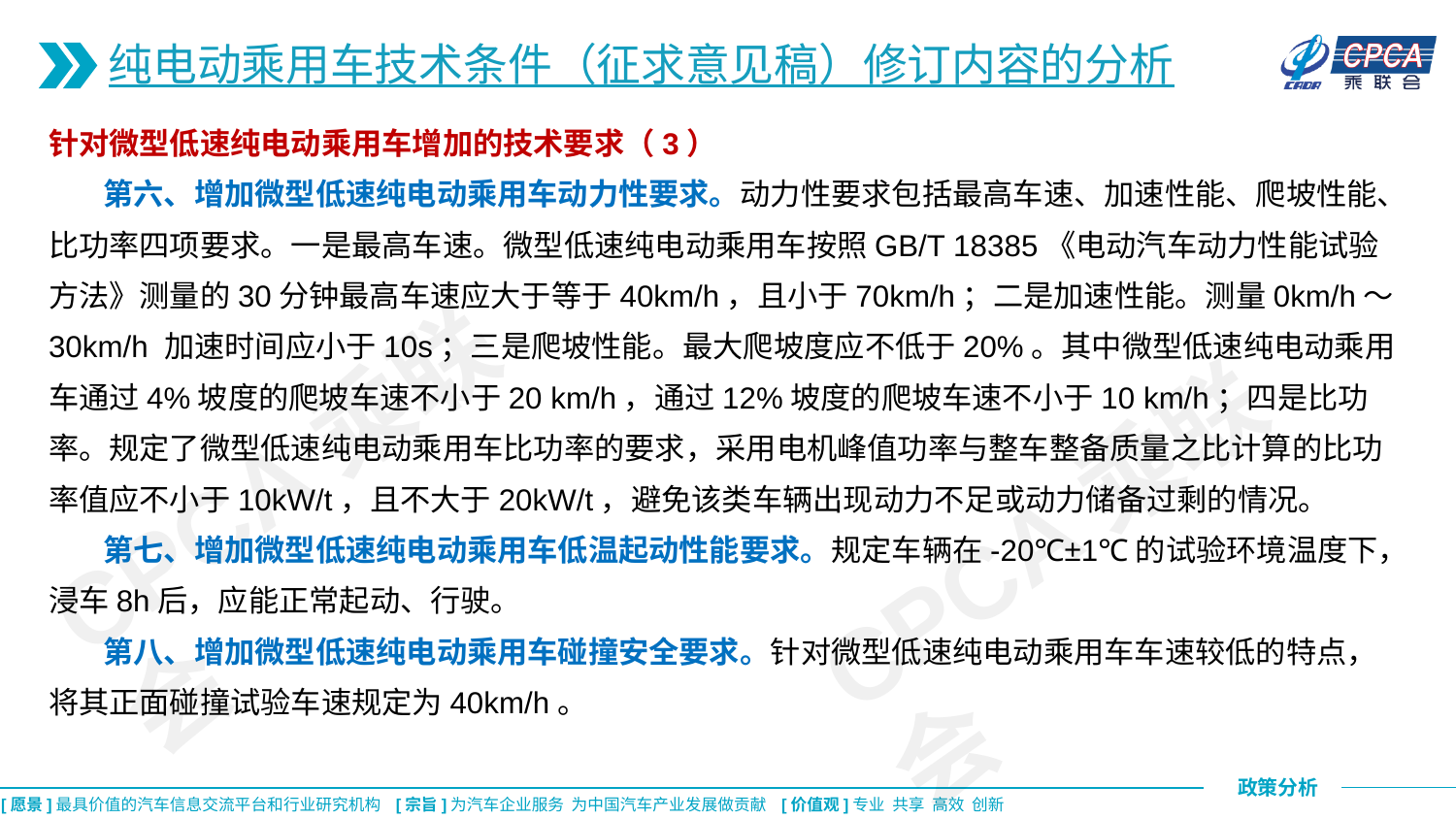

纯电动乘用车技术条件（征求意见稿）修订内容的分析
针对微型低速纯电动乘用车增加的技术要求（3）
       第六、增加微型低速纯电动乘用车动力性要求。动力性要求包括最高车速、加速性能、爬坡性能、比功率四项要求。一是最高车速。微型低速纯电动乘用车按照GB/T 18385《电动汽车动力性能试验方法》测量的30分钟最高车速应大于等于40km/h，且小于70km/h；二是加速性能。测量0km/h～30km/h 加速时间应小于10s；三是爬坡性能。最大爬坡度应不低于20%。其中微型低速纯电动乘用车通过4%坡度的爬坡车速不小于20 km/h，通过12%坡度的爬坡车速不小于10 km/h；四是比功率。规定了微型低速纯电动乘用车比功率的要求，采用电机峰值功率与整车整备质量之比计算的比功率值应不小于10kW/t，且不大于20kW/t，避免该类车辆出现动力不足或动力储备过剩的情况。
       第七、增加微型低速纯电动乘用车低温起动性能要求。规定车辆在-20℃±1℃的试验环境温度下，浸车8h后，应能正常起动、行驶。
       第八、增加微型低速纯电动乘用车碰撞安全要求。针对微型低速纯电动乘用车车速较低的特点，将其正面碰撞试验车速规定为40km/h。
CPCA乘联会
CPCA乘联会